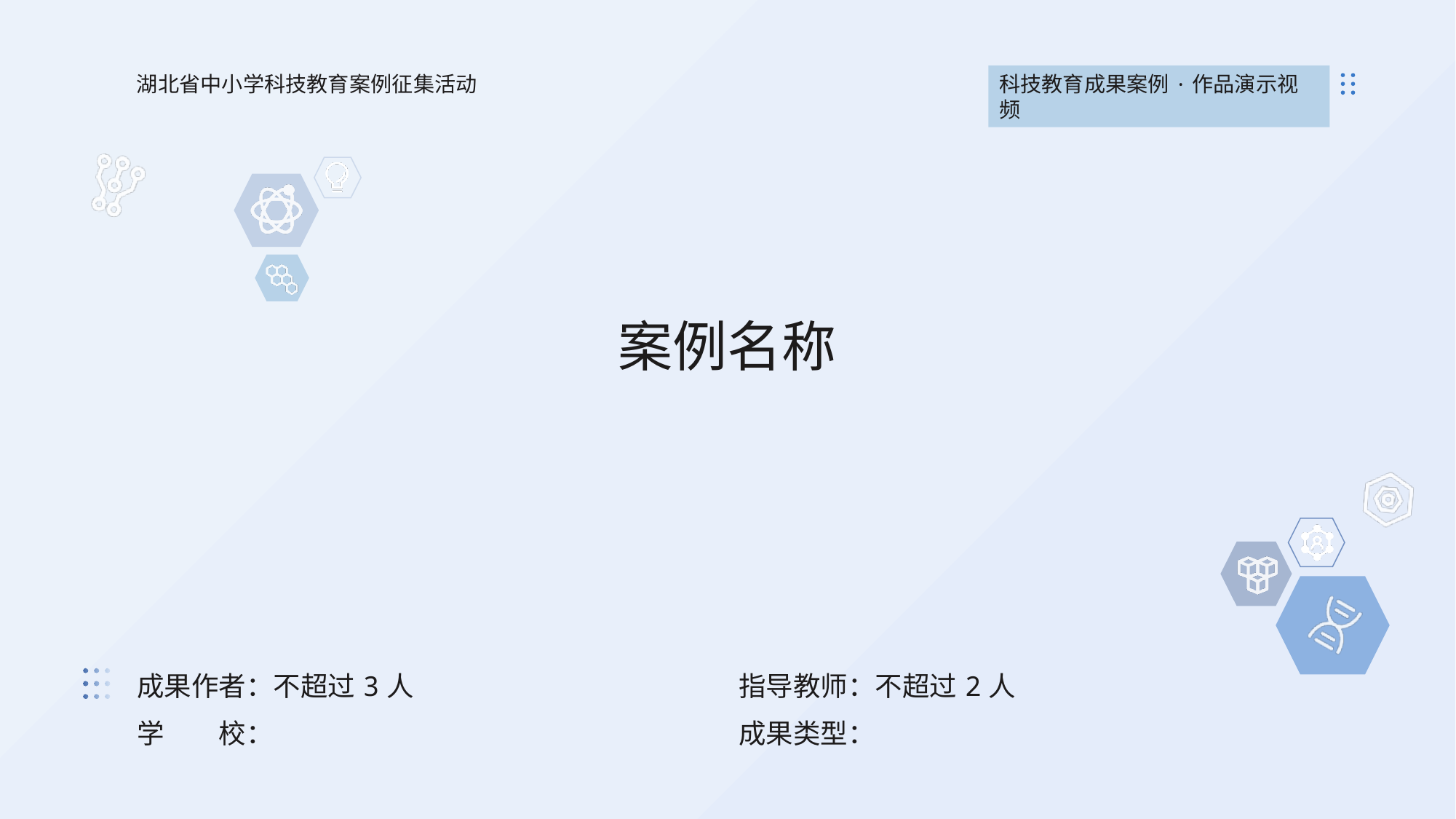

湖北省中小学科技教育案例征集活动
案例名称
| 成果作者：不超过3人 | 指导教师：不超过2人 |
| --- | --- |
| 学　　校： | 成果类型： |